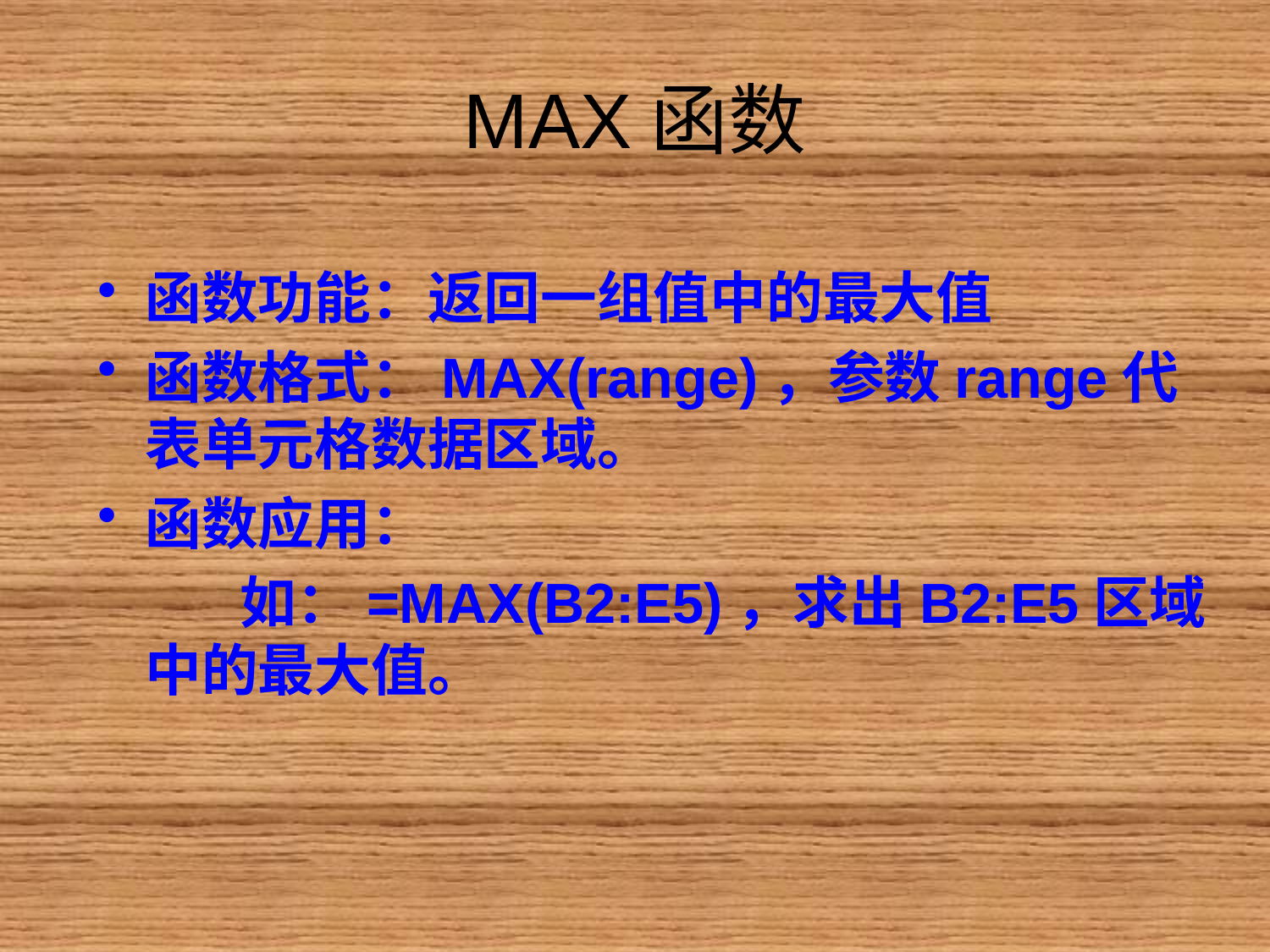

# MAX函数
函数功能：返回一组值中的最大值
函数格式：MAX(range)，参数range代表单元格数据区域。
函数应用：
          如：=MAX(B2:E5)，求出B2:E5区域中的最大值。